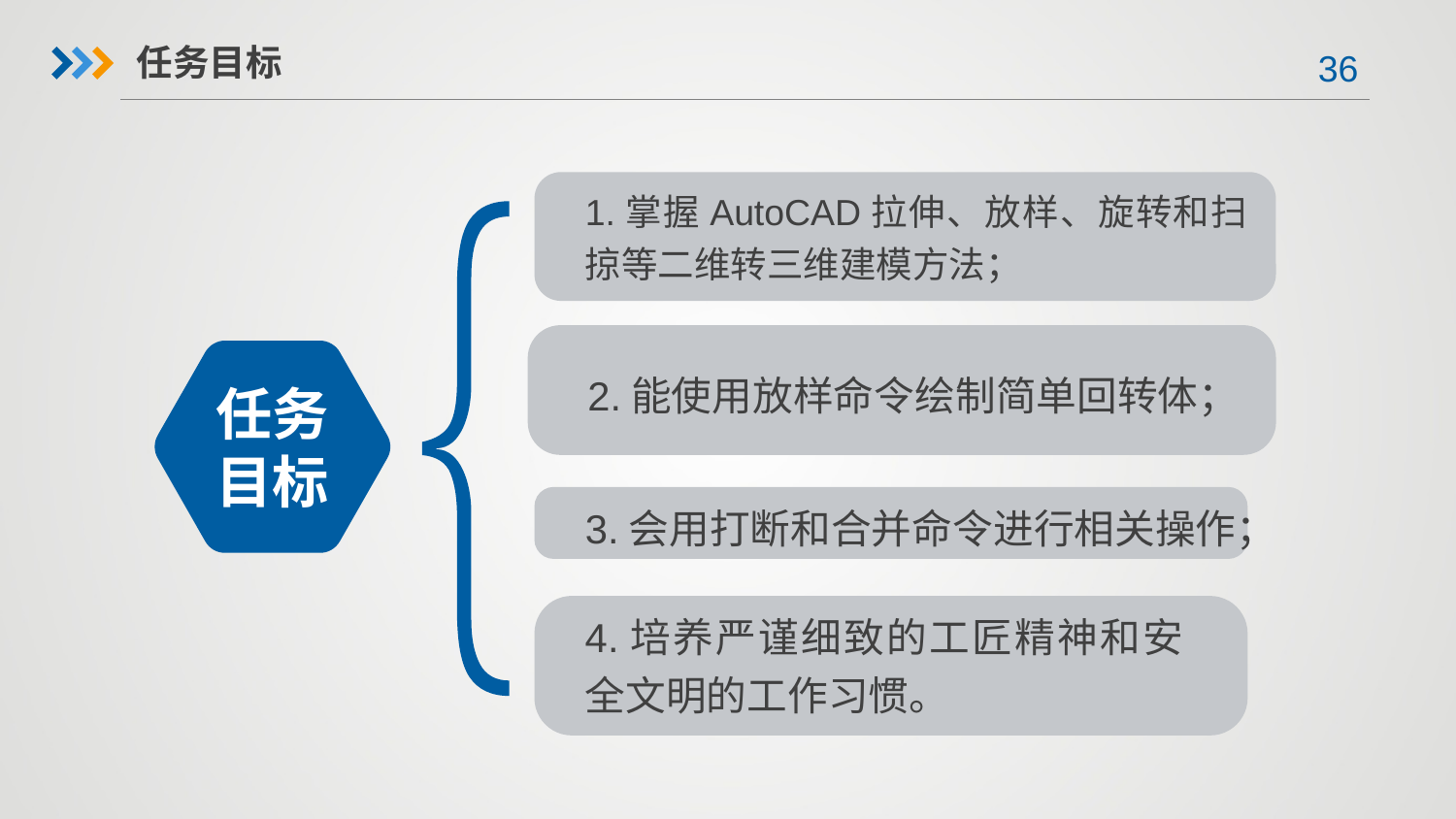

任务目标

1.掌握AutoCAD拉伸、放样、旋转和扫掠等二维转三维建模方法；

2.能使用放样命令绘制简单回转体；
任务目标

3.会用打断和合并命令进行相关操作；

4.培养严谨细致的工匠精神和安全文明的工作习惯。